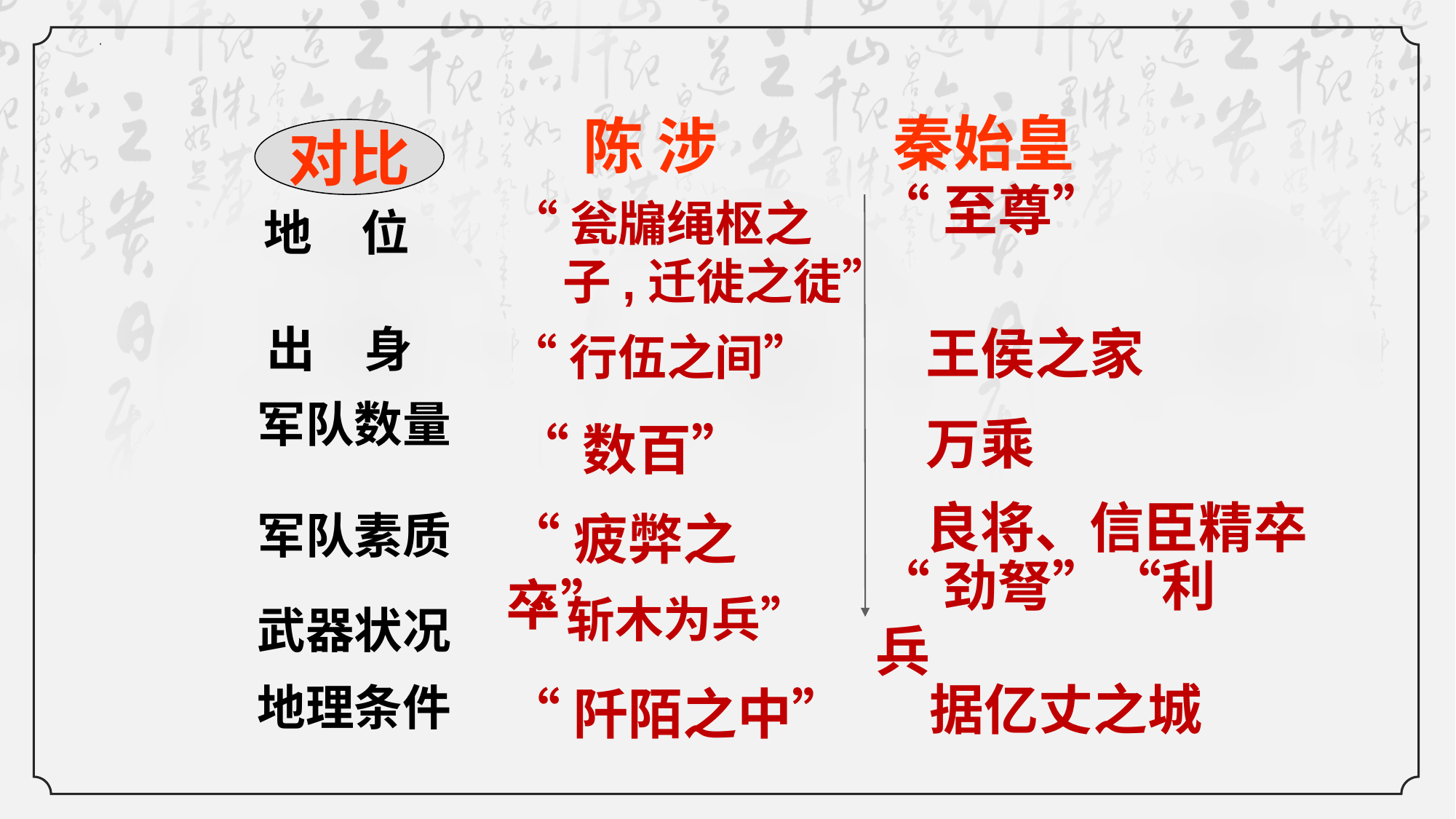

地　位

 出　身
秦始皇
陈 涉
对比
    “瓮牖绳枢之
　　子,迁徙之徒”
“至尊”
   “行伍之间”

   王侯之家
军队数量

“数百”
   万乘
军队素质
“疲弊之卒”
   良将、信臣精卒
“斩木为兵”
武器状况
“劲弩”“利兵
“阡陌之中”
据亿丈之城
地理条件